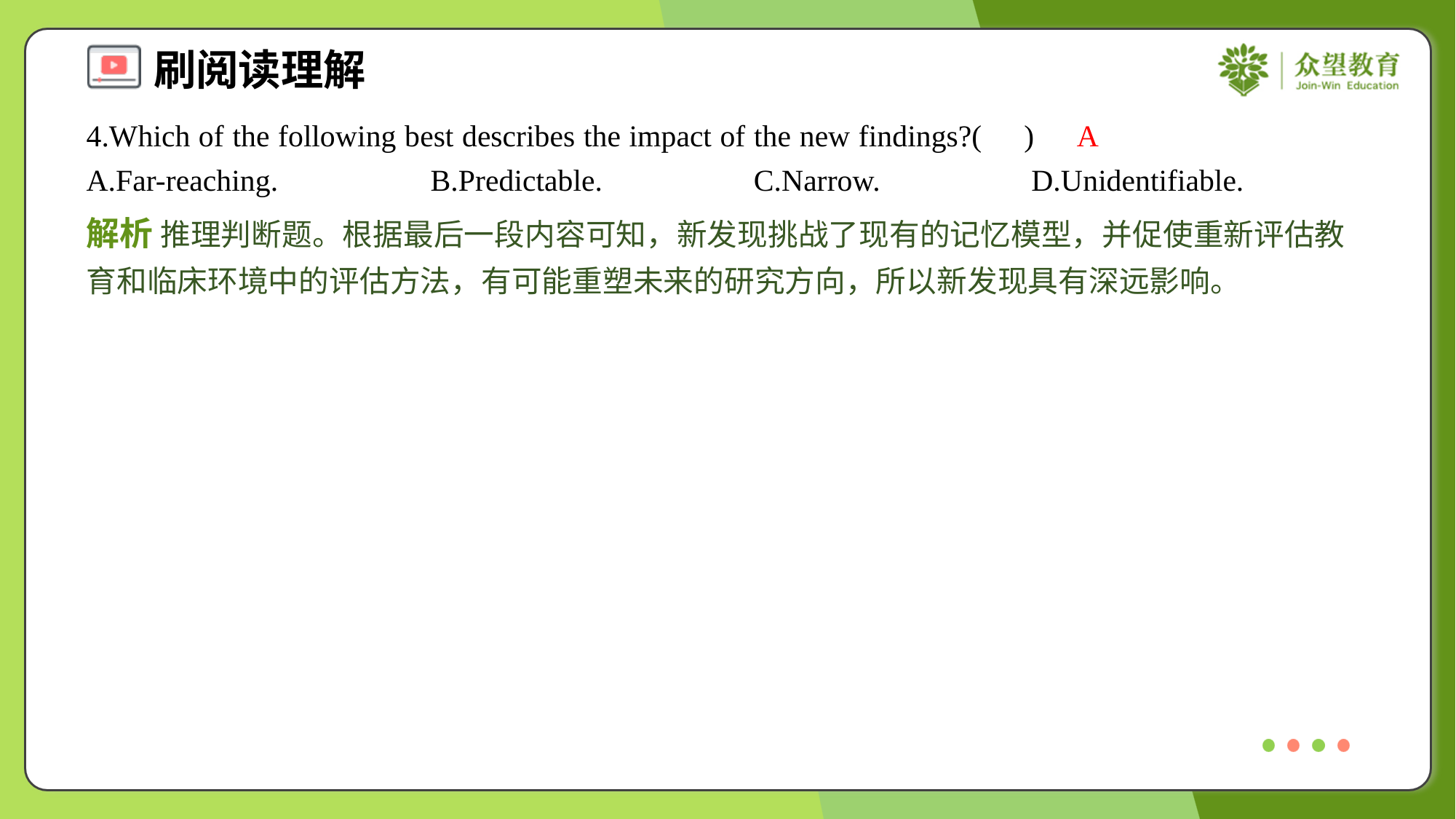

4.Which of the following best describes the impact of the new findings?(     )
A
A.Far-reaching.	B.Predictable.	C.Narrow.	D.Unidentifiable.
解析 推理判断题。根据最后一段内容可知，新发现挑战了现有的记忆模型，并促使重新评估教育和临床环境中的评估方法，有可能重塑未来的研究方向，所以新发现具有深远影响。